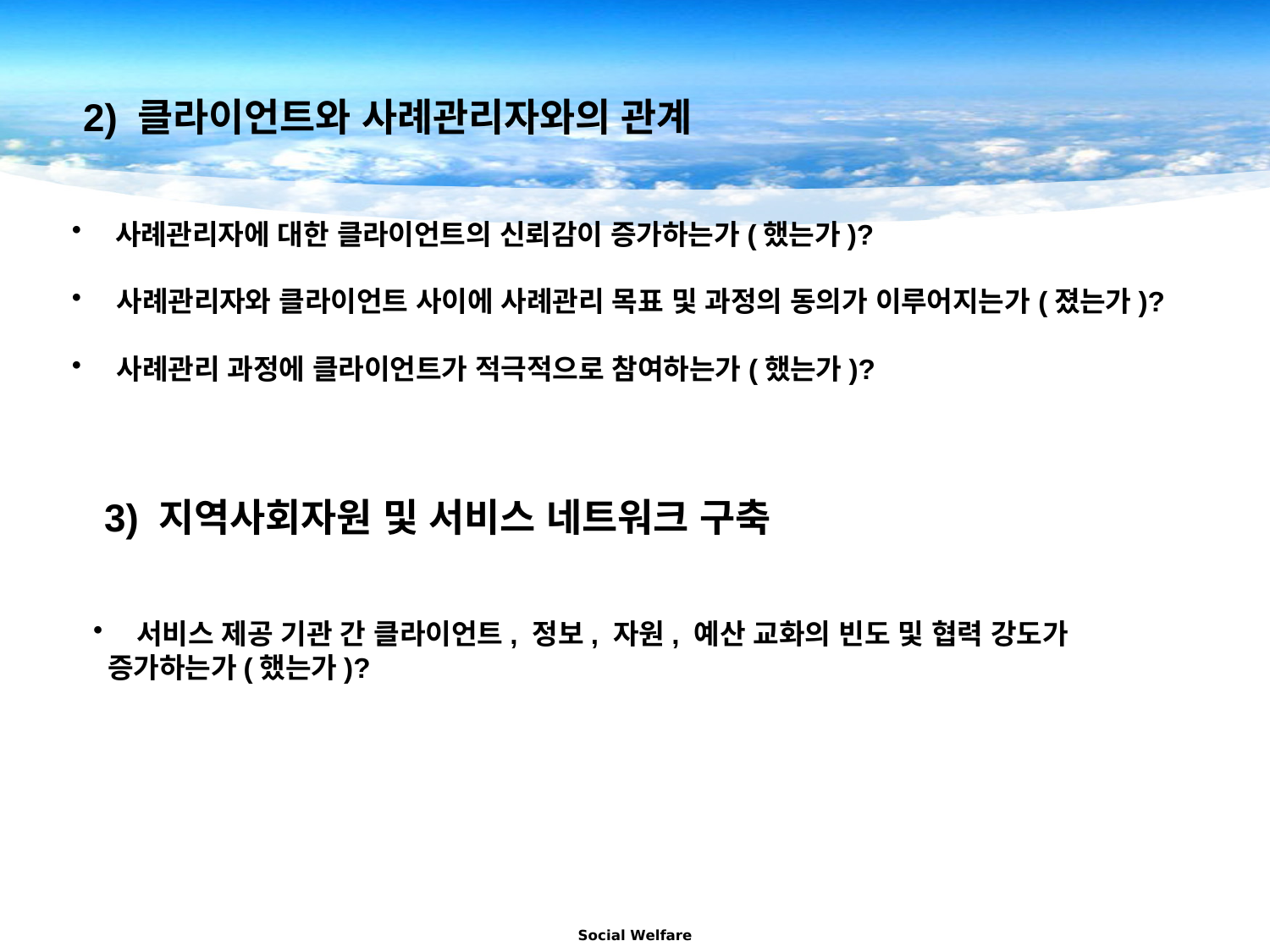

2) 클라이언트와 사례관리자와의 관계
 사례관리자에 대한 클라이언트의 신뢰감이 증가하는가(했는가)?

 사례관리자와 클라이언트 사이에 사례관리 목표 및 과정의 동의가 이루어지는가(졌는가)?

 사례관리 과정에 클라이언트가 적극적으로 참여하는가(했는가)?
 3) 지역사회자원 및 서비스 네트워크 구축
 서비스 제공 기관 간 클라이언트, 정보, 자원, 예산 교화의 빈도 및 협력 강도가
 증가하는가(했는가)?